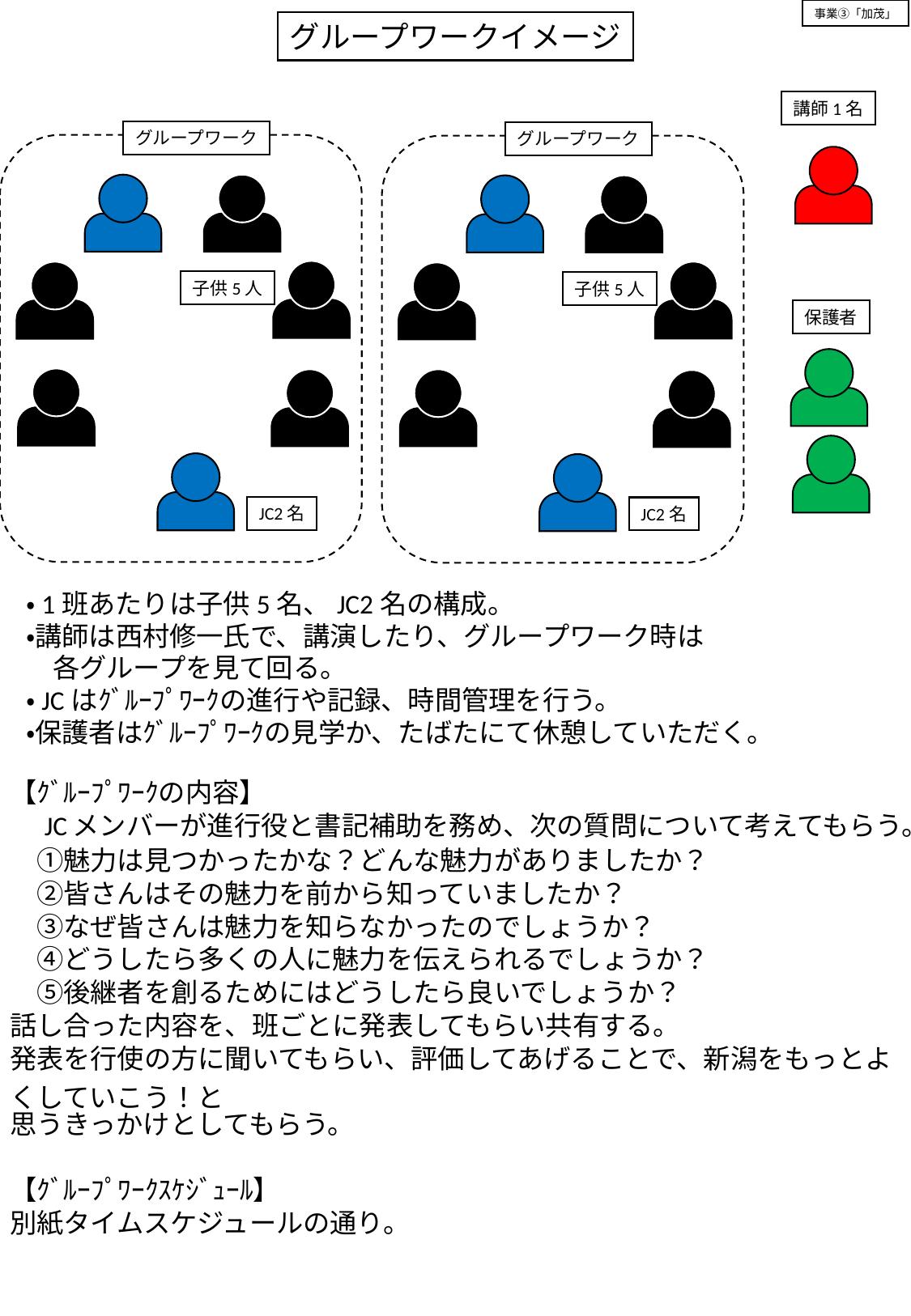

事業③「加茂」
グループワークイメージ
講師1名
グループワーク
グループワーク

子供5人
子供5人
保護者

JC2名
JC2名
・1班あたりは子供5名、JC2名の構成。
・講師は西村修一氏で、講演したり、グループワーク時は
　各グループを見て回る。
・JCはｸﾞﾙｰﾌﾟﾜｰｸの進行や記録、時間管理を行う。
・保護者はｸﾞﾙｰﾌﾟﾜｰｸの見学か、たばたにて休憩していただく。
| 【ｸﾞﾙｰﾌﾟﾜｰｸの内容】 |
| --- |
| JCメンバーが進行役と書記補助を務め、次の質問について考えてもらう。 |
| ①魅力は見つかったかな？どんな魅力がありましたか？ |
| ②皆さんはその魅力を前から知っていましたか？ |
| ③なぜ皆さんは魅力を知らなかったのでしょうか？ |
| ④どうしたら多くの人に魅力を伝えられるでしょうか？ |
| ⑤後継者を創るためにはどうしたら良いでしょうか？ |
| 話し合った内容を、班ごとに発表してもらい共有する。 |
| 発表を行使の方に聞いてもらい、評価してあげることで、新潟をもっとよくしていこう！と |
| 思うきっかけとしてもらう。 |
|  |
| 【ｸﾞﾙｰﾌﾟﾜｰｸｽｹｼﾞｭｰﾙ】 |
| 別紙タイムスケジュールの通り。 |